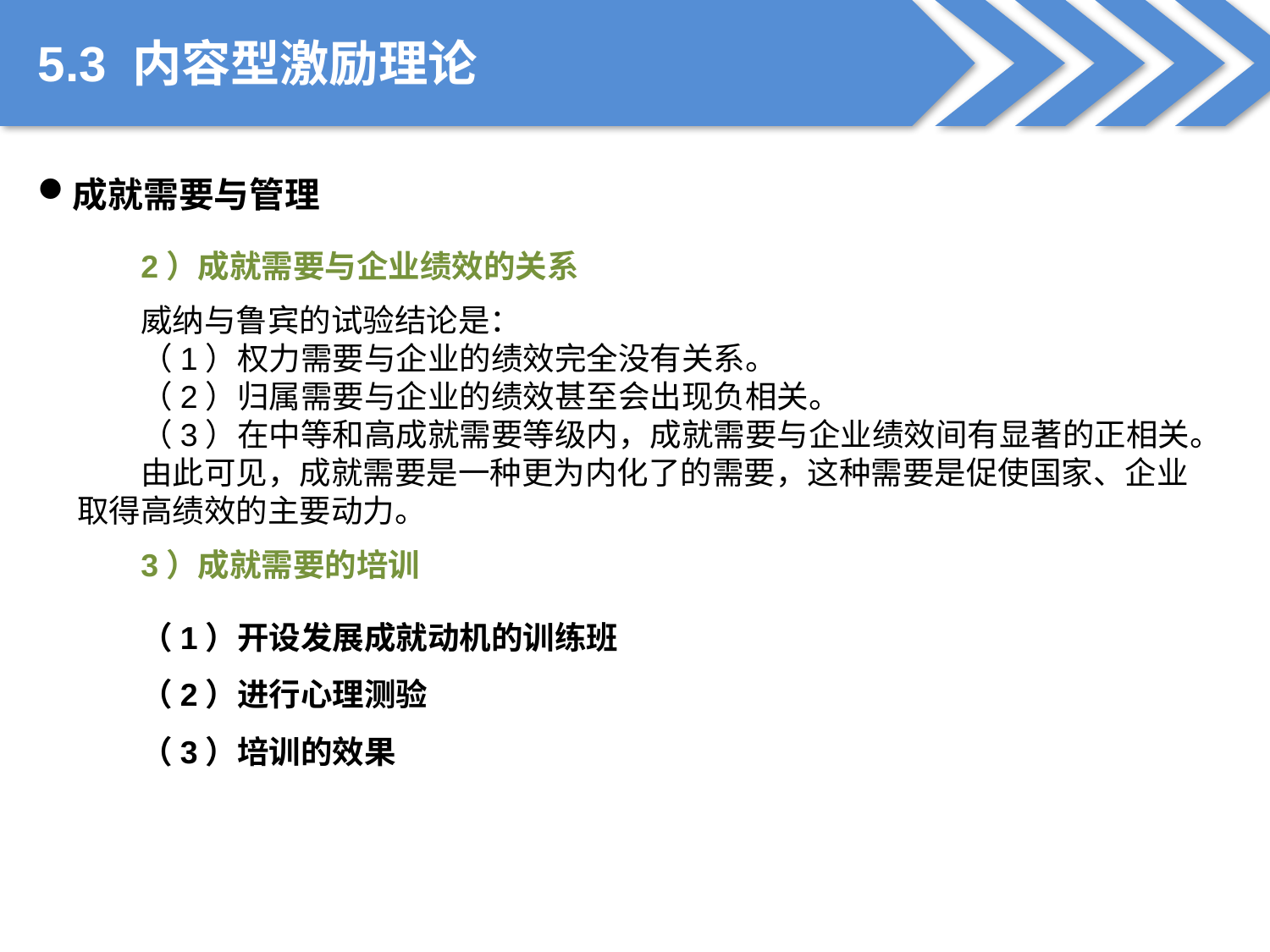

5.3 内容型激励理论
成就需要与管理
2）成就需要与企业绩效的关系
威纳与鲁宾的试验结论是：
（1）权力需要与企业的绩效完全没有关系。
（2）归属需要与企业的绩效甚至会出现负相关。
（3）在中等和高成就需要等级内，成就需要与企业绩效间有显著的正相关。
由此可见，成就需要是一种更为内化了的需要，这种需要是促使国家、企业取得高绩效的主要动力。
3）成就需要的培训
（1）开设发展成就动机的训练班
（2）进行心理测验
（3）培训的效果